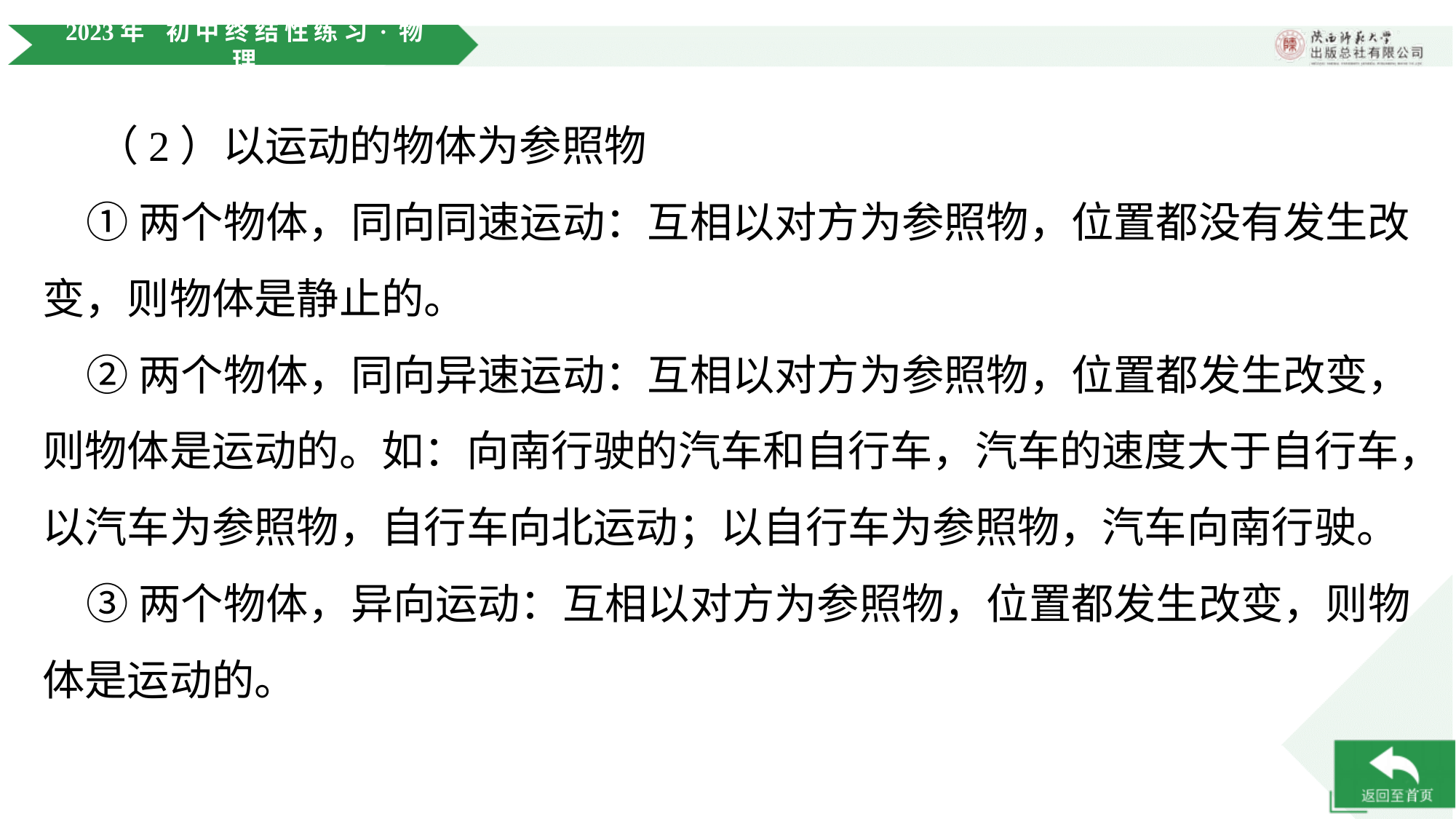

（2）以运动的物体为参照物
    ①两个物体，同向同速运动：互相以对方为参照物，位置都没有发生改变，则物体是静止的。
    ②两个物体，同向异速运动：互相以对方为参照物，位置都发生改变，则物体是运动的。如：向南行驶的汽车和自行车，汽车的速度大于自行车，以汽车为参照物，自行车向北运动；以自行车为参照物，汽车向南行驶。
    ③两个物体，异向运动：互相以对方为参照物，位置都发生改变，则物体是运动的。